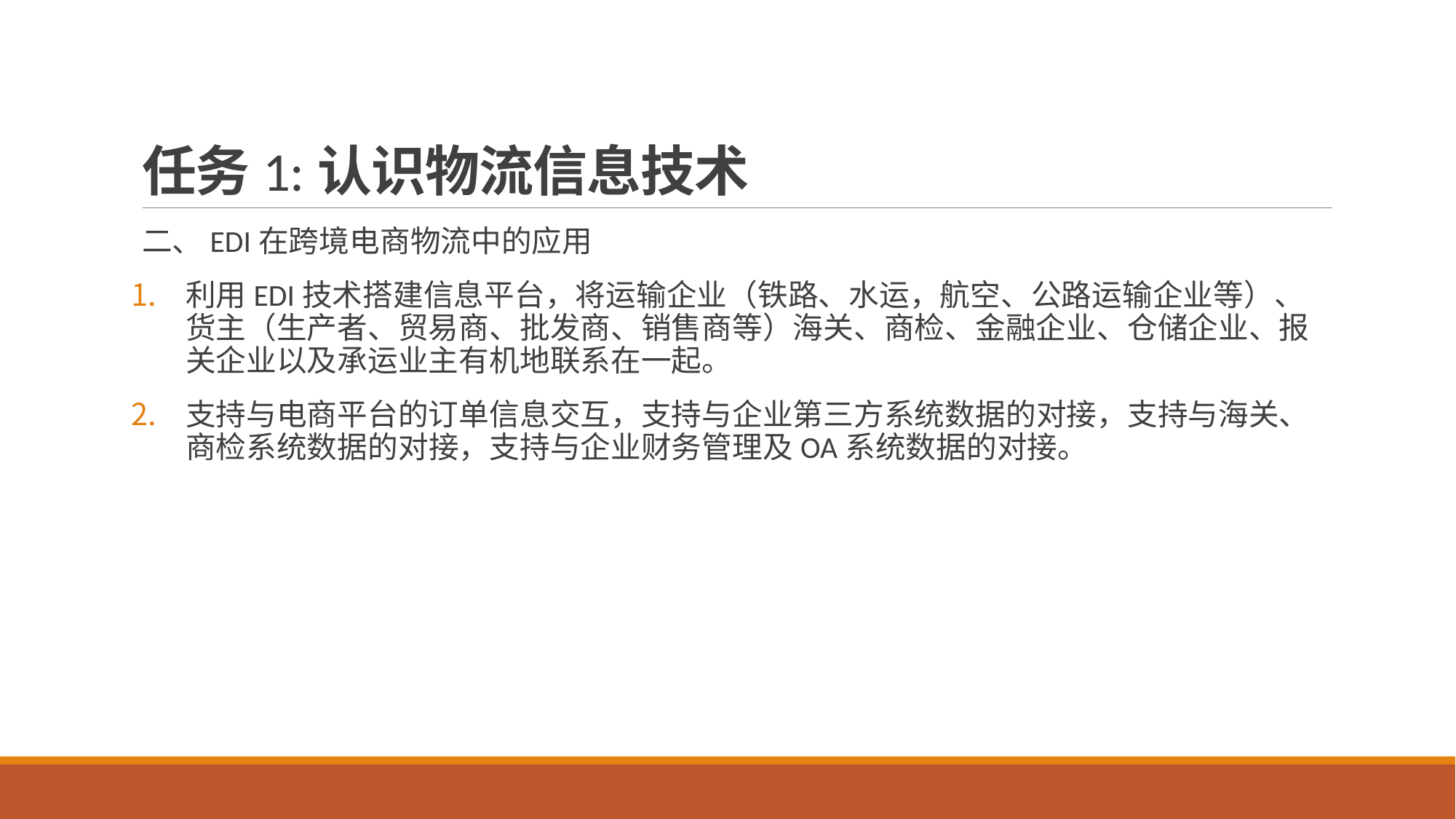

# 任务1:认识物流信息技术
二、EDI在跨境电商物流中的应用
利用EDI技术搭建信息平台，将运输企业（铁路、水运，航空、公路运输企业等）、货主（生产者、贸易商、批发商、销售商等）海关、商检、金融企业、仓储企业、报关企业以及承运业主有机地联系在一起。
支持与电商平台的订单信息交互，支持与企业第三方系统数据的对接，支持与海关、商检系统数据的对接，支持与企业财务管理及OA系统数据的对接。